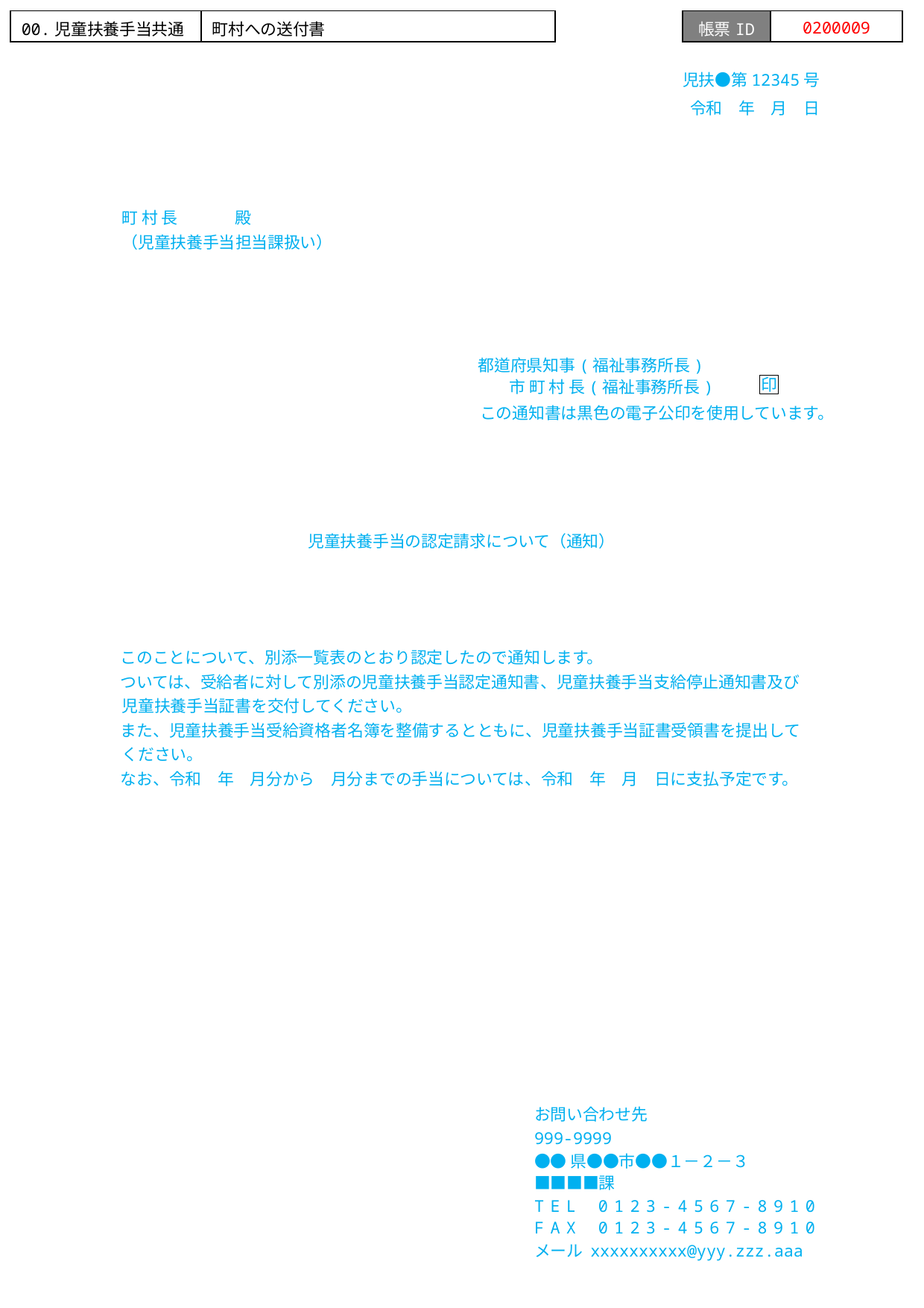

| 00.児童扶養手当共通 | 町村への送付書 |
| --- | --- |
| 帳票ID | 0200009 |
| --- | --- |
児扶●第12345号
令和　年　月　日
町 村 長	殿
（児童扶養手当担当課扱い）
都道府県知事(福祉事務所長)
市 町 村 長(福祉事務所長)
印
この通知書は黒色の電子公印を使用しています。
児童扶養手当の認定請求について（通知）
このことについて、別添一覧表のとおり認定したので通知します。
ついては、受給者に対して別添の児童扶養手当認定通知書、児童扶養手当支給停止通知書及び児童扶養手当証書を交付してください。
また、児童扶養手当受給資格者名簿を整備するとともに、児童扶養手当証書受領書を提出してください。
なお、令和　年　月分から　月分までの手当については、令和　年　月　日に支払予定です。
お問い合わせ先
999-9999
●●県●●市●●１－２－３
■■■■課
TEL 0123-4567-8910
FAX 0123-4567-8910
メール xxxxxxxxxx@yyy.zzz.aaa